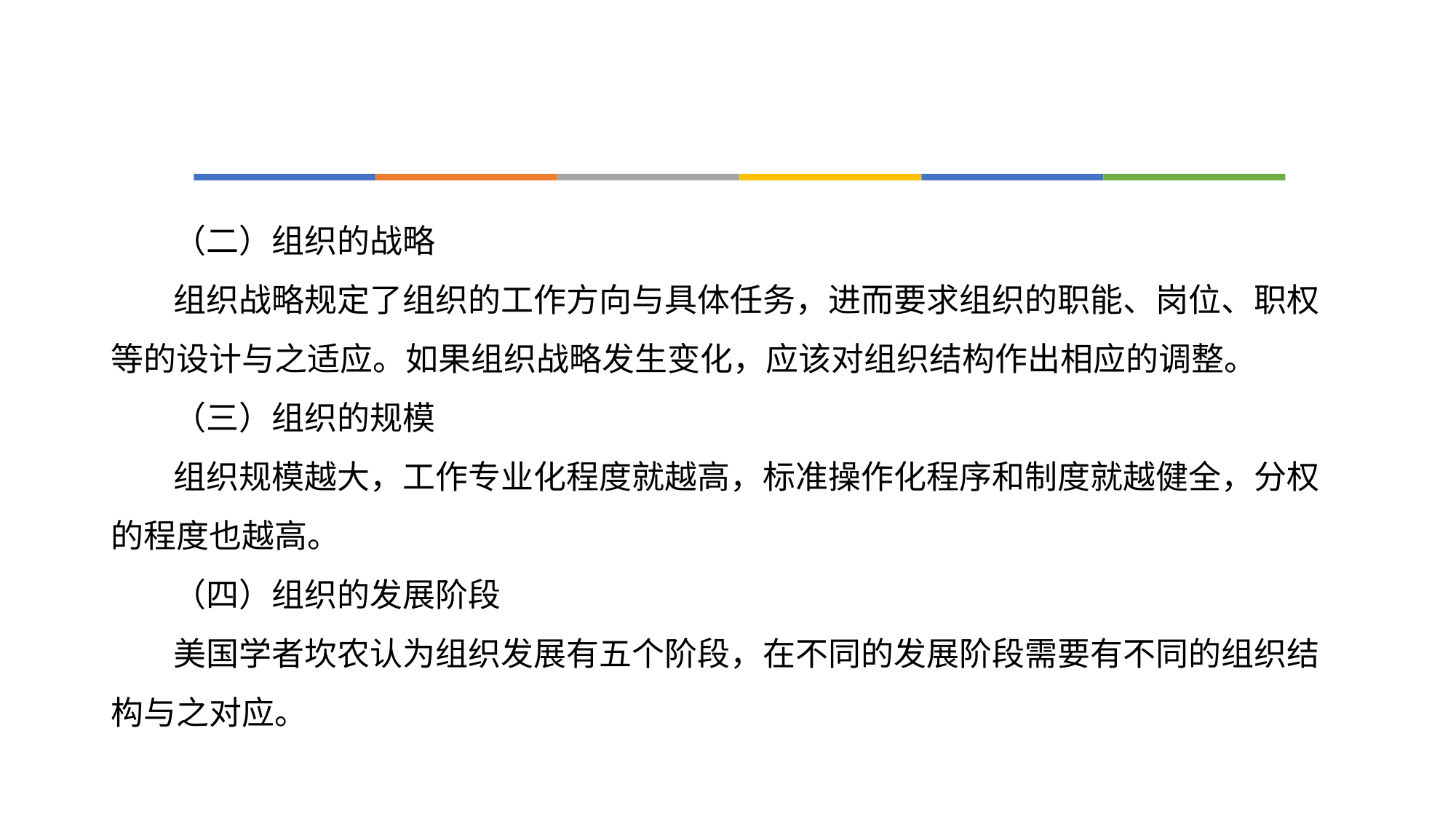

#
（二）组织的战略
组织战略规定了组织的工作方向与具体任务，进而要求组织的职能、岗位、职权等的设计与之适应。如果组织战略发生变化，应该对组织结构作出相应的调整。
（三）组织的规模
组织规模越大，工作专业化程度就越高，标准操作化程序和制度就越健全，分权的程度也越高。
（四）组织的发展阶段
美国学者坎农认为组织发展有五个阶段，在不同的发展阶段需要有不同的组织结构与之对应。